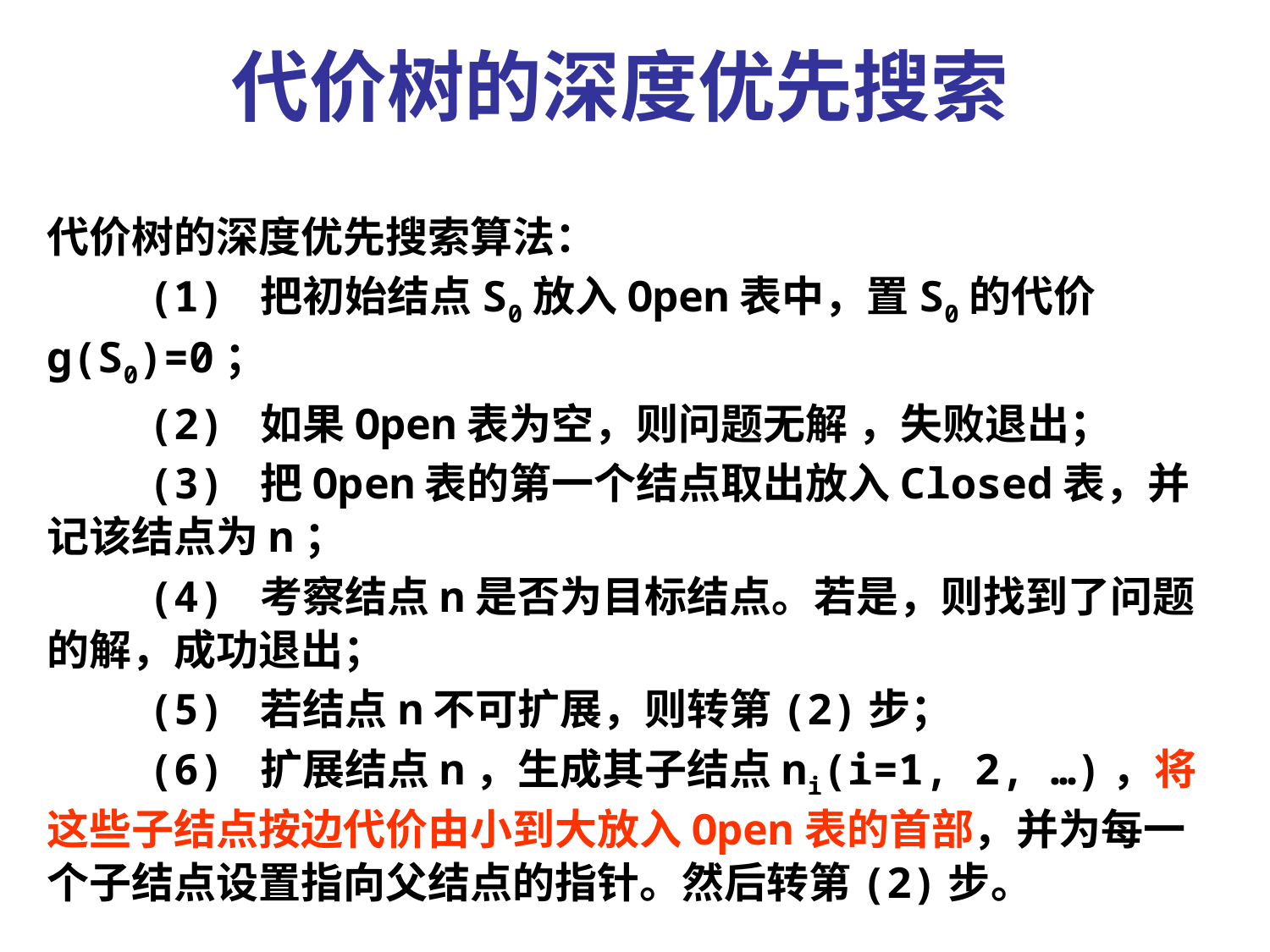

代价树的深度优先搜索
代价树的深度优先搜索算法：
    (1) 把初始结点S0放入Open表中，置S0的代价g(S0)=0；
    (2) 如果Open表为空，则问题无解 ，失败退出；
    (3) 把Open表的第一个结点取出放入Closed表，并记该结点为n；
    (4) 考察结点n是否为目标结点。若是，则找到了问题的解，成功退出；
    (5) 若结点n不可扩展，则转第(2)步；
    (6) 扩展结点n，生成其子结点ni(i=1, 2, …)，将这些子结点按边代价由小到大放入Open表的首部，并为每一个子结点设置指向父结点的指针。然后转第(2)步。